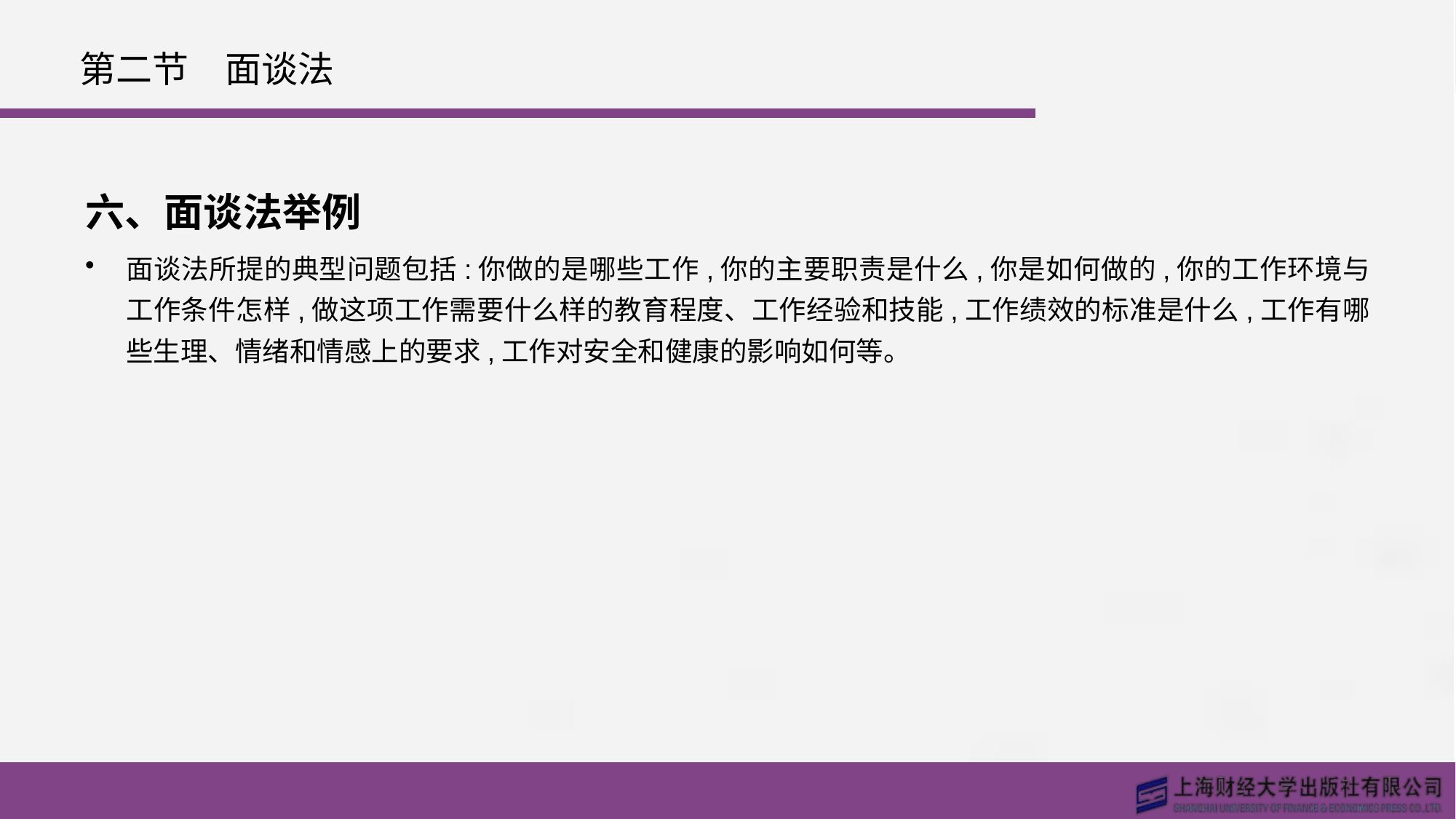

# 第二节　面谈法
六、面谈法举例
面谈法所提的典型问题包括:你做的是哪些工作,你的主要职责是什么,你是如何做的,你的工作环境与工作条件怎样,做这项工作需要什么样的教育程度、工作经验和技能,工作绩效的标准是什么,工作有哪些生理、情绪和情感上的要求,工作对安全和健康的影响如何等。